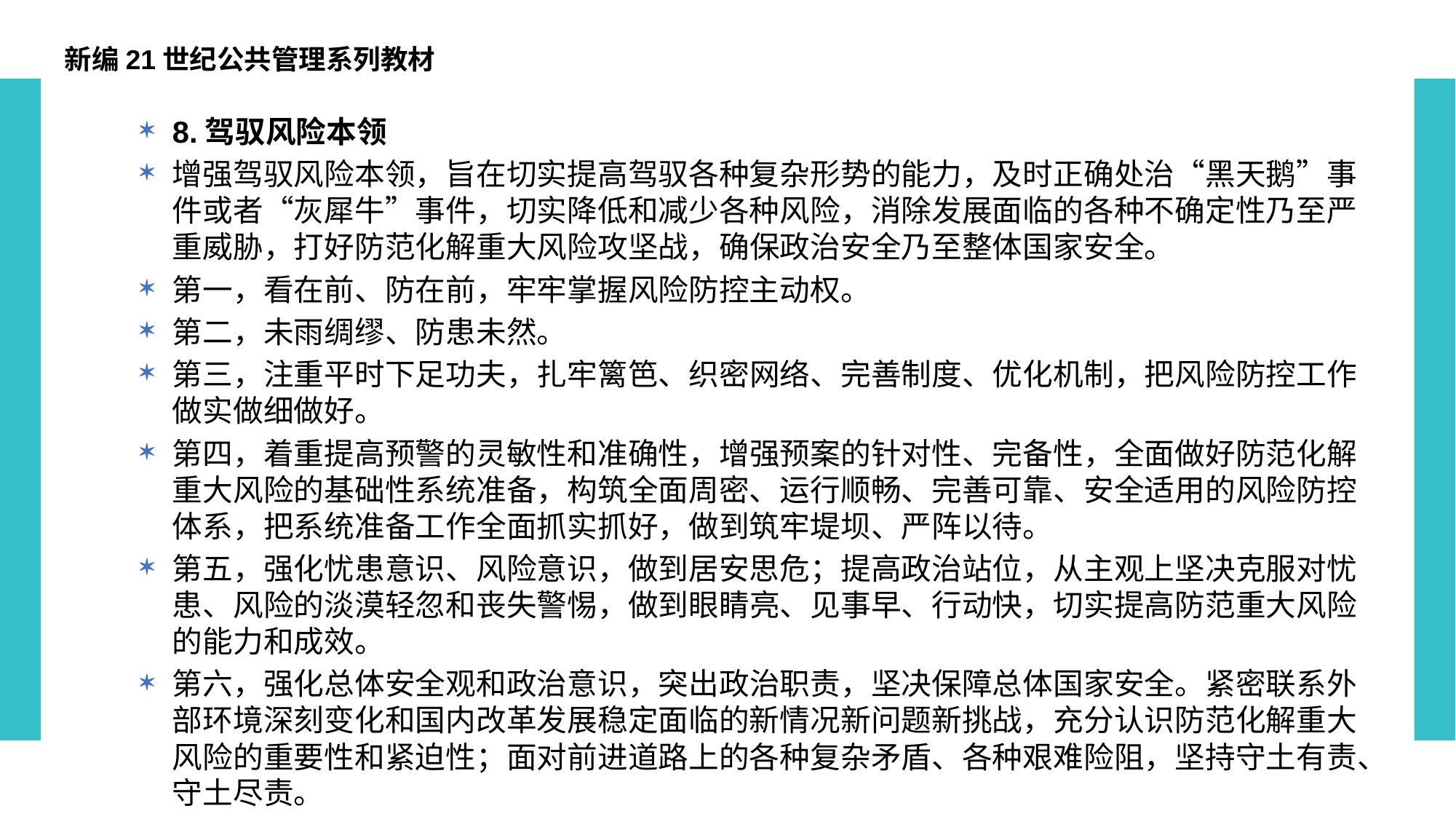

新编21世纪公共管理系列教材
8.驾驭风险本领
增强驾驭风险本领，旨在切实提高驾驭各种复杂形势的能力，及时正确处治“黑天鹅”事件或者“灰犀牛”事件，切实降低和减少各种风险，消除发展面临的各种不确定性乃至严重威胁，打好防范化解重大风险攻坚战，确保政治安全乃至整体国家安全。
第一，看在前、防在前，牢牢掌握风险防控主动权。
第二，未雨绸缪、防患未然。
第三，注重平时下足功夫，扎牢篱笆、织密网络、完善制度、优化机制，把风险防控工作做实做细做好。
第四，着重提高预警的灵敏性和准确性，增强预案的针对性、完备性，全面做好防范化解重大风险的基础性系统准备，构筑全面周密、运行顺畅、完善可靠、安全适用的风险防控体系，把系统准备工作全面抓实抓好，做到筑牢堤坝、严阵以待。
第五，强化忧患意识、风险意识，做到居安思危；提高政治站位，从主观上坚决克服对忧患、风险的淡漠轻忽和丧失警惕，做到眼睛亮、见事早、行动快，切实提高防范重大风险的能力和成效。
第六，强化总体安全观和政治意识，突出政治职责，坚决保障总体国家安全。紧密联系外部环境深刻变化和国内改革发展稳定面临的新情况新问题新挑战，充分认识防范化解重大风险的重要性和紧迫性；面对前进道路上的各种复杂矛盾、各种艰难险阻，坚持守土有责、守土尽责。